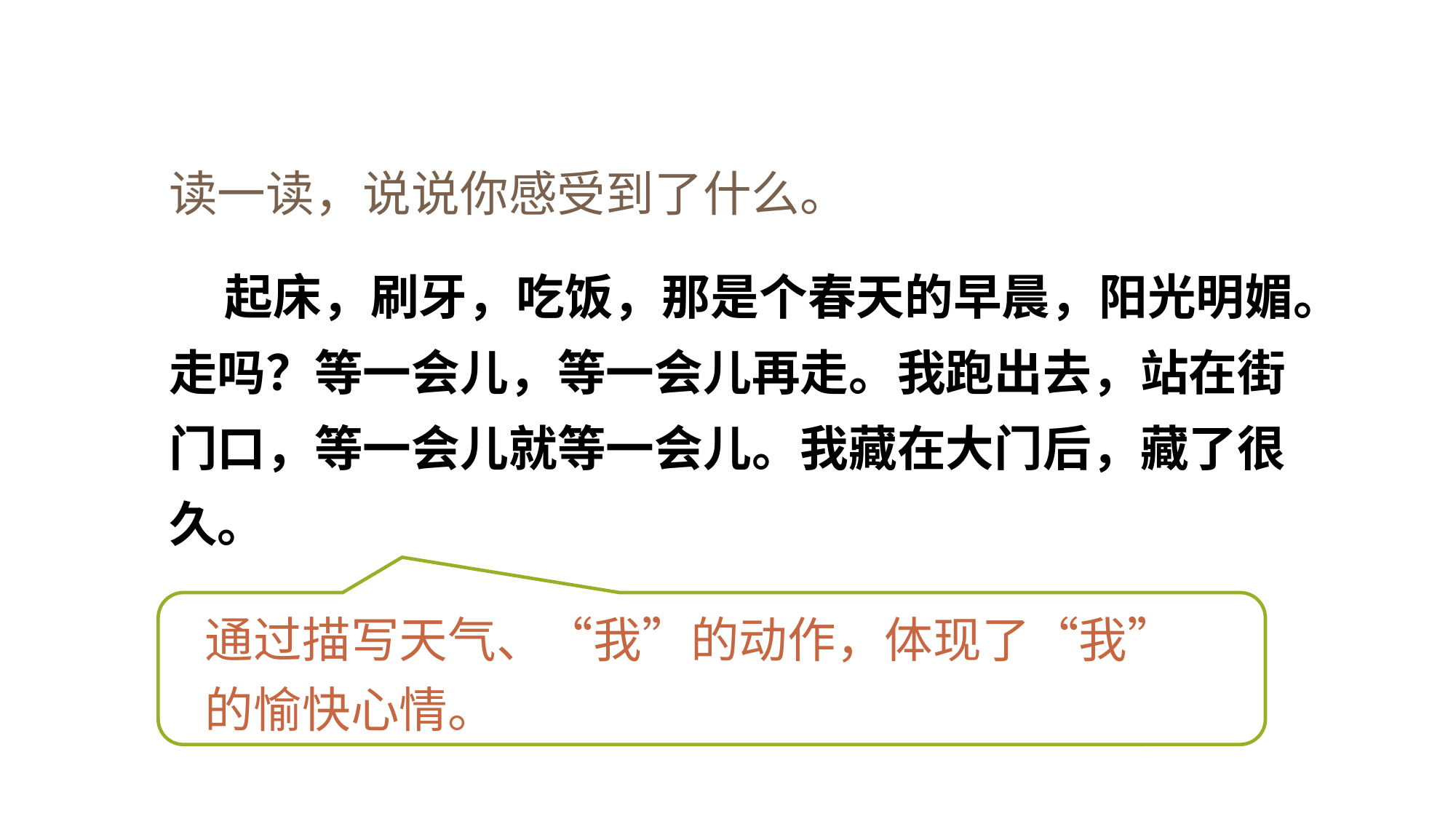

读一读，说说你感受到了什么。
    起床，刷牙，吃饭，那是个春天的早晨，阳光明媚。走吗？等一会儿，等一会儿再走。我跑出去，站在街门口，等一会儿就等一会儿。我藏在大门后，藏了很久。

通过描写天气、“我”的动作，体现了“我”的愉快心情。